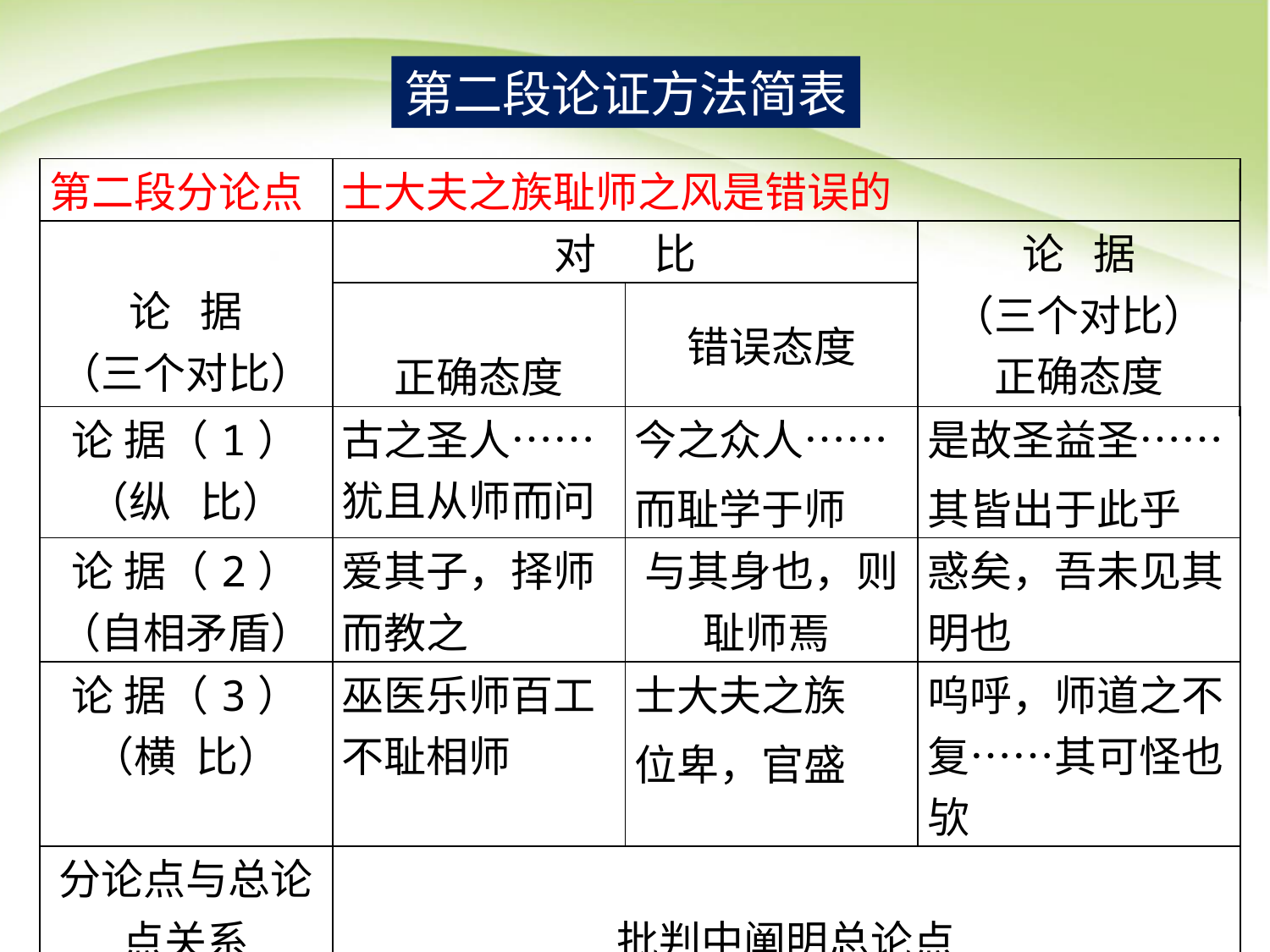

第二段论证方法简表
| 第二段分论点 | 士大夫之族耻师之风是错误的 |  |  |
| --- | --- | --- | --- |
| 论   据 （三个对比） | 对      比 |  | 论   据 （三个对比） 正确态度 |
|  | 正确态度 | 错误态度 |  |
| 论 据（1） （纵   比） | 古之圣人…… 犹且从师而问 | 今之众人…… 而耻学于师 | 是故圣益圣…… 其皆出于此乎 |
| 论 据（2） （自相矛盾） | 爱其子，择师而教之 | 与其身也，则耻师焉 | 惑矣，吾未见其明也 |
| 论 据（3） （横  比） | 巫医乐师百工 不耻相师 | 士大夫之族 位卑，官盛 | 呜呼，师道之不复……其可怪也欤 |
| 分论点与总论点关系 | 批判中阐明总论点 |  |  |